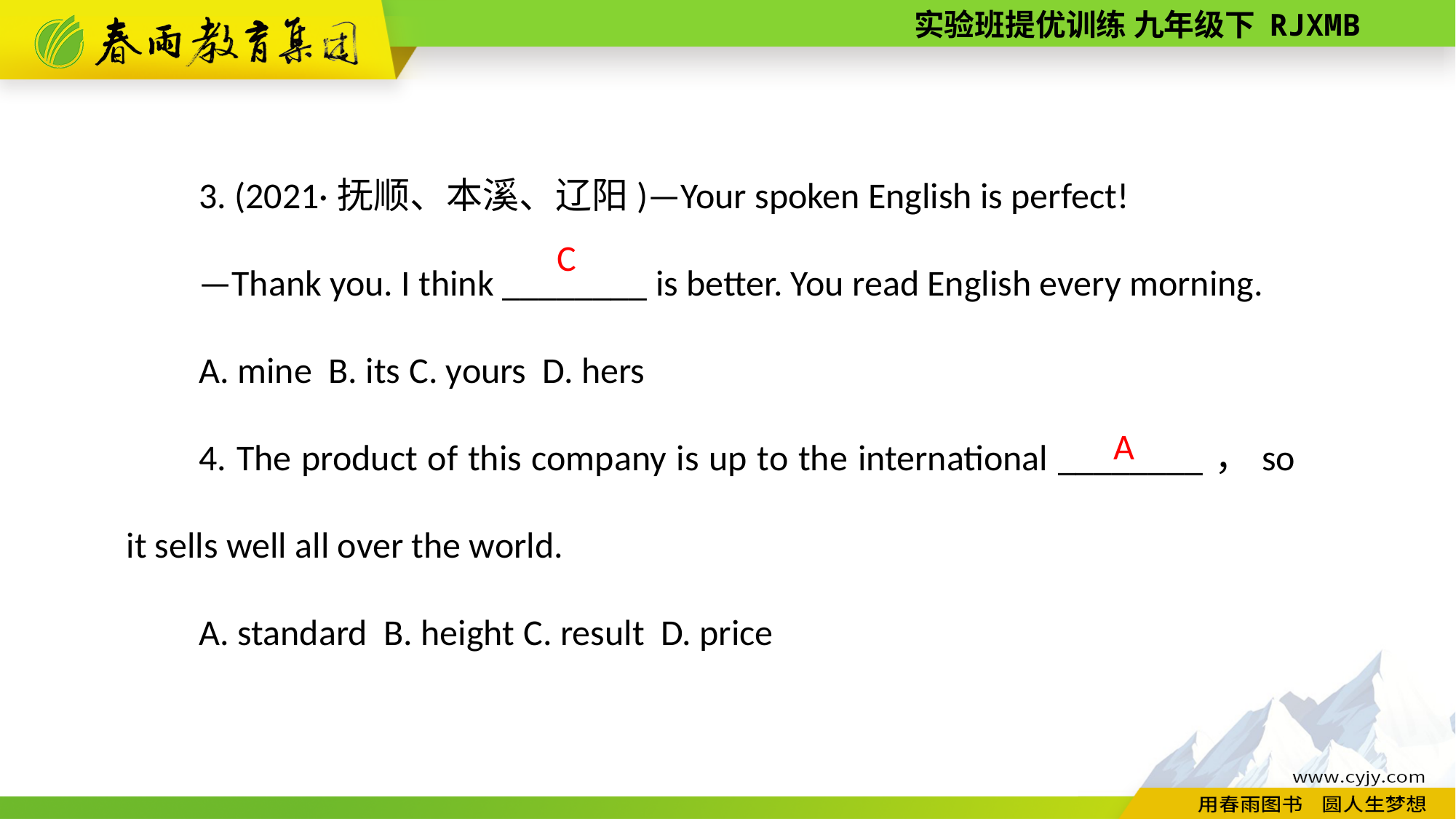

3. (2021·抚顺、本溪、辽阳)—Your spoken English is perfect!
—Thank you. I think ________ is better. You read English every morning.
A. mine  B. its  C. yours  D. hers
4. The product of this company is up to the international ________，so it sells well all over the world.
A. standard  B. height  C. result  D. price
C
A